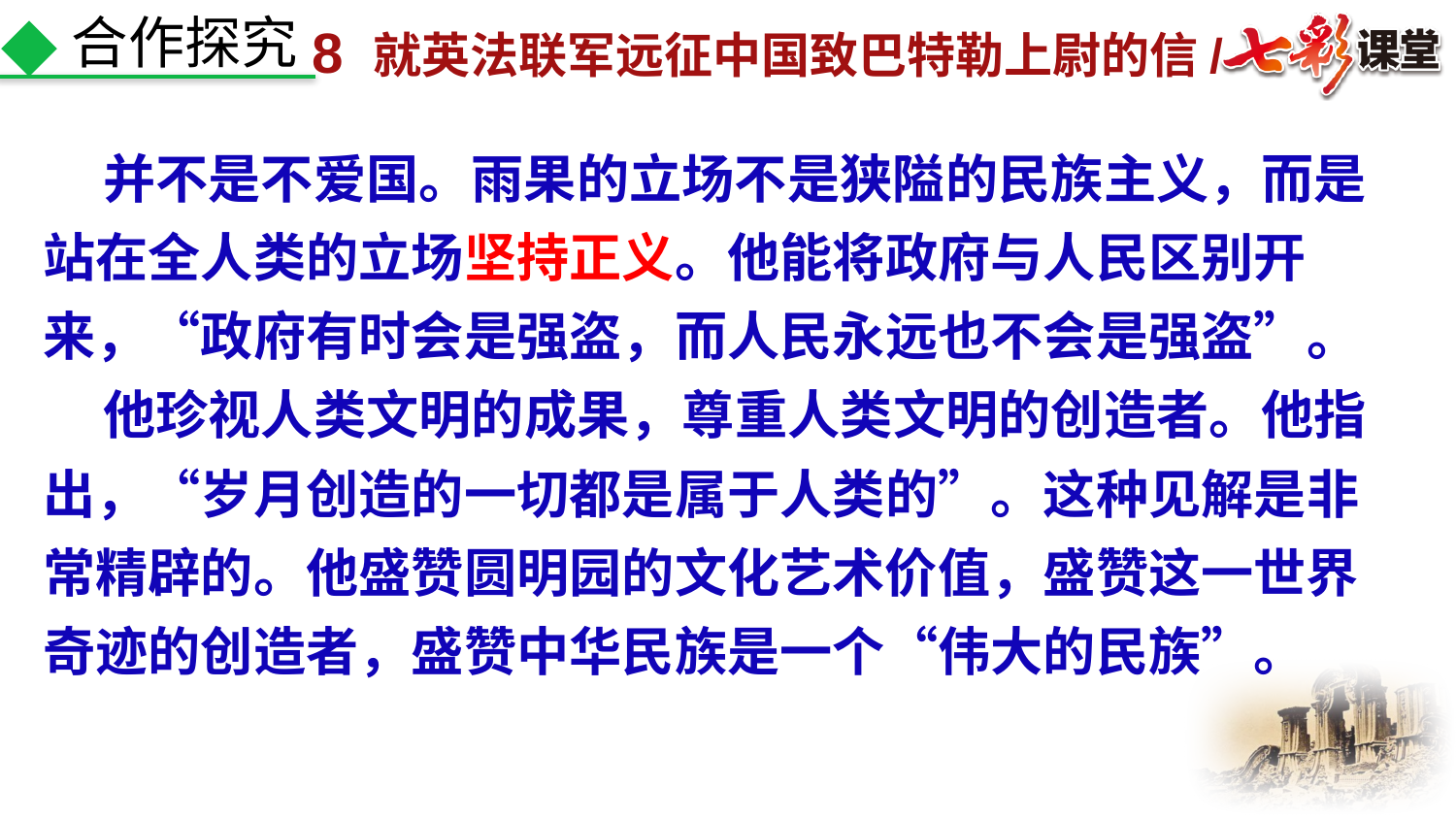

合作探究

    并不是不爱国。雨果的立场不是狭隘的民族主义，而是站在全人类的立场坚持正义。他能将政府与人民区别开来，“政府有时会是强盗，而人民永远也不会是强盗”。
    他珍视人类文明的成果，尊重人类文明的创造者。他指出，“岁月创造的一切都是属于人类的”。这种见解是非常精辟的。他盛赞圆明园的文化艺术价值，盛赞这一世界奇迹的创造者，盛赞中华民族是一个“伟大的民族”。